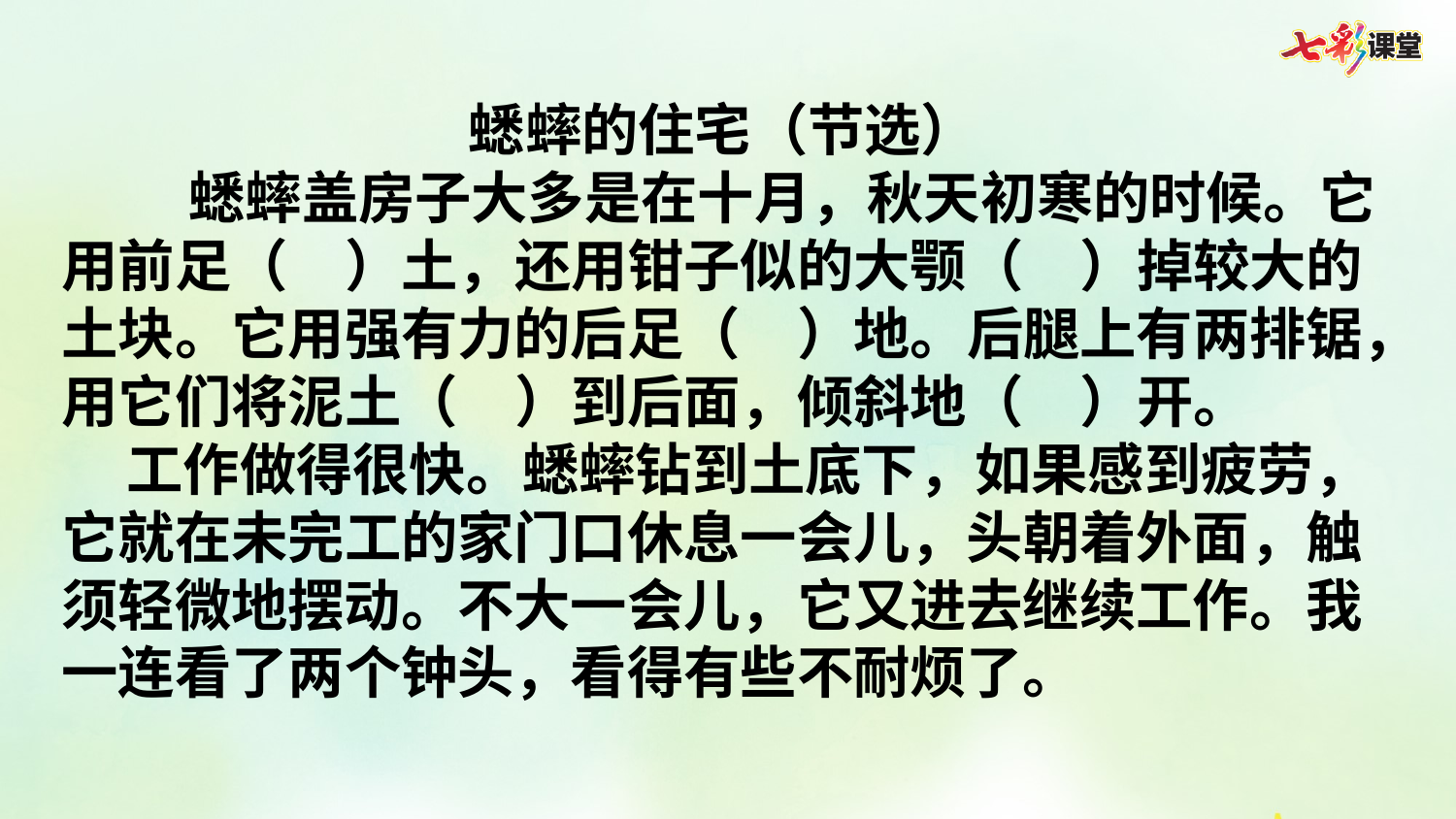

蟋蟀的住宅（节选）
    蟋蟀盖房子大多是在十月，秋天初寒的时候。它用前足（  ）土，还用钳子似的大颚（  ）掉较大的土块。它用强有力的后足（  ）地。后腿上有两排锯，用它们将泥土（  ）到后面，倾斜地（  ）开。
    工作做得很快。蟋蟀钻到土底下，如果感到疲劳，它就在未完工的家门口休息一会儿，头朝着外面，触须轻微地摆动。不大一会儿，它又进去继续工作。我一连看了两个钟头，看得有些不耐烦了。